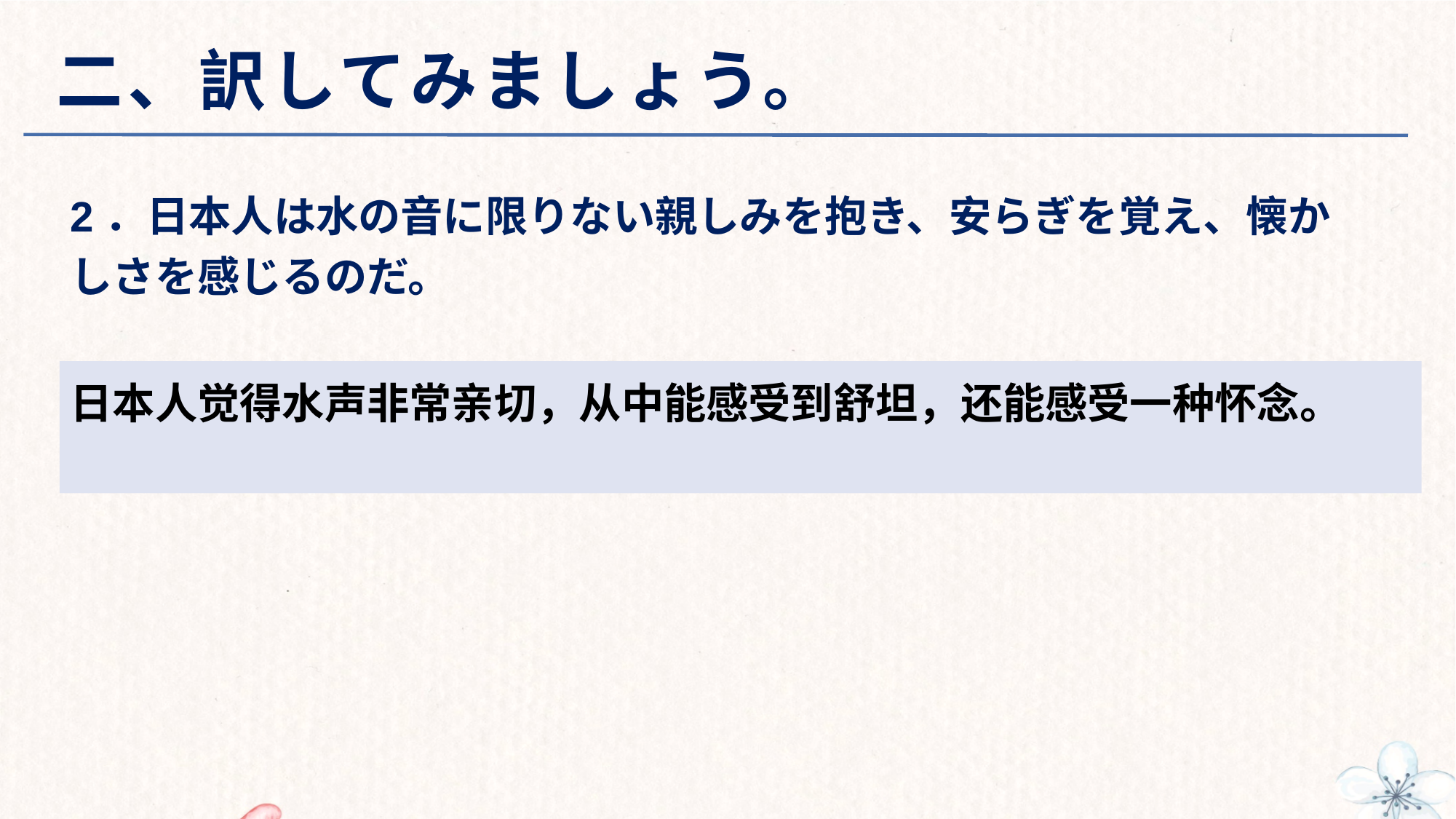

# 二、訳してみましょう。
2．日本人は水の音に限りない親しみを抱き、安らぎを覚え、懐か
しさを感じるのだ。
日本人觉得水声非常亲切，从中能感受到舒坦，还能感受一种怀念。